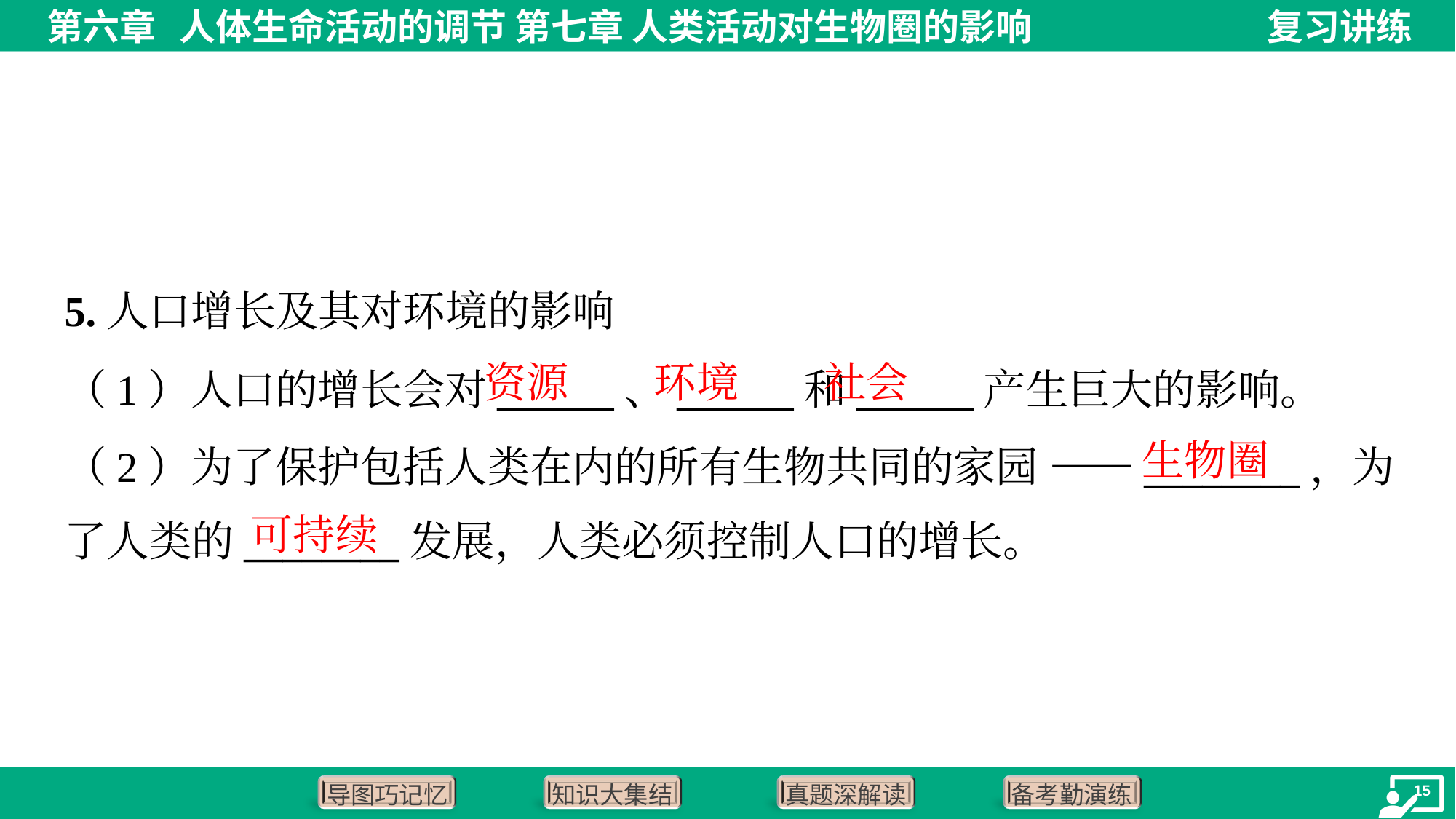

5.人口增长及其对环境的影响
资源
环境
社会
（1）人口的增长会对______、______和______产生巨大的影响。
（2）为了保护包括人类在内的所有生物共同的家园 ——________，为
了人类的________发展，人类必须控制人口的增长。
生物圈
可持续